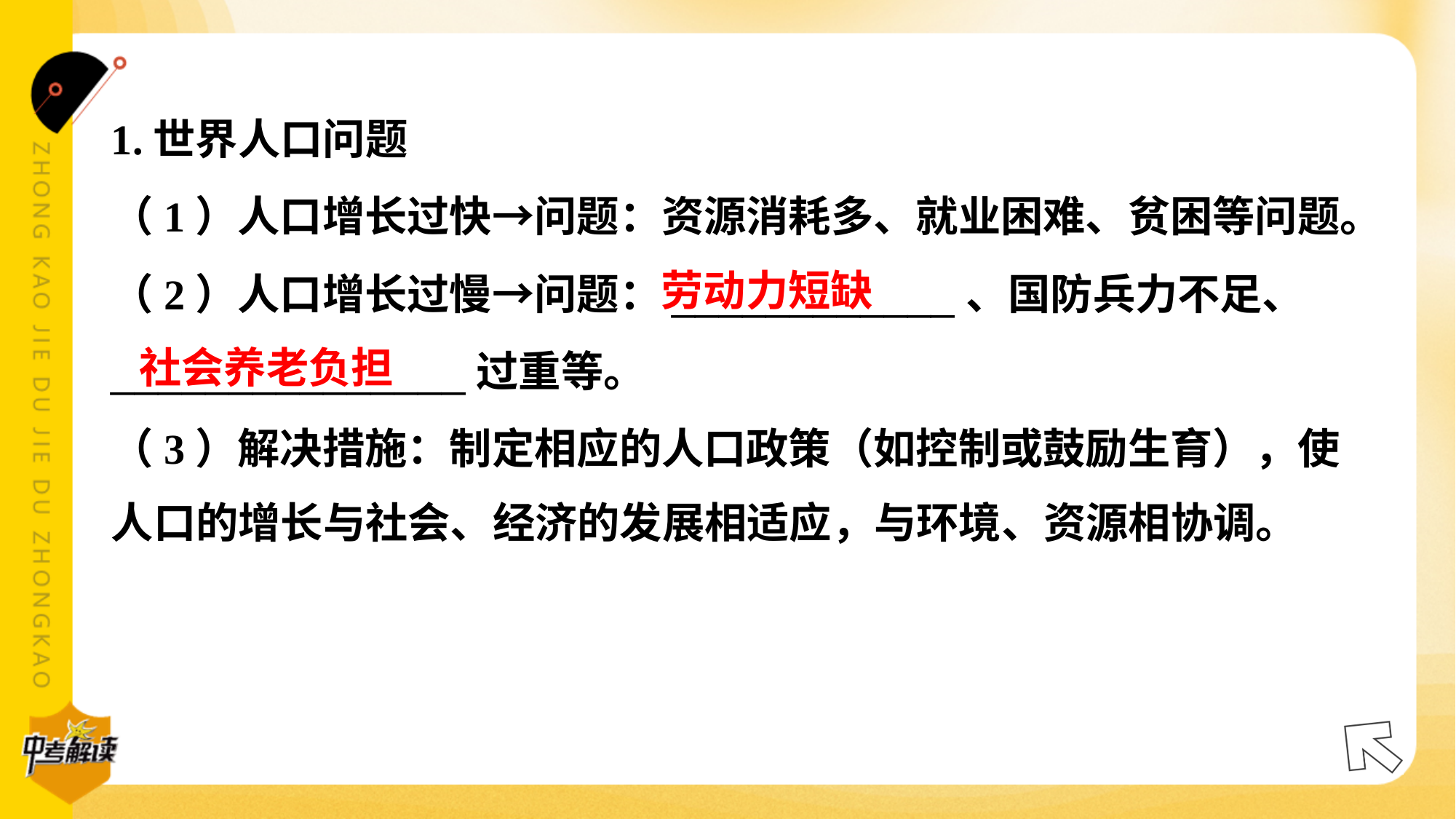

1.世界人口问题
（1）人口增长过快→问题：资源消耗多、就业困难、贫困等问题。
（2）人口增长过慢→问题：____________、国防兵力不足、
_______________过重等。
（3）解决措施：制定相应的人口政策（如控制或鼓励生育），使
人口的增长与社会、经济的发展相适应，与环境、资源相协调。
劳动力短缺
社会养老负担